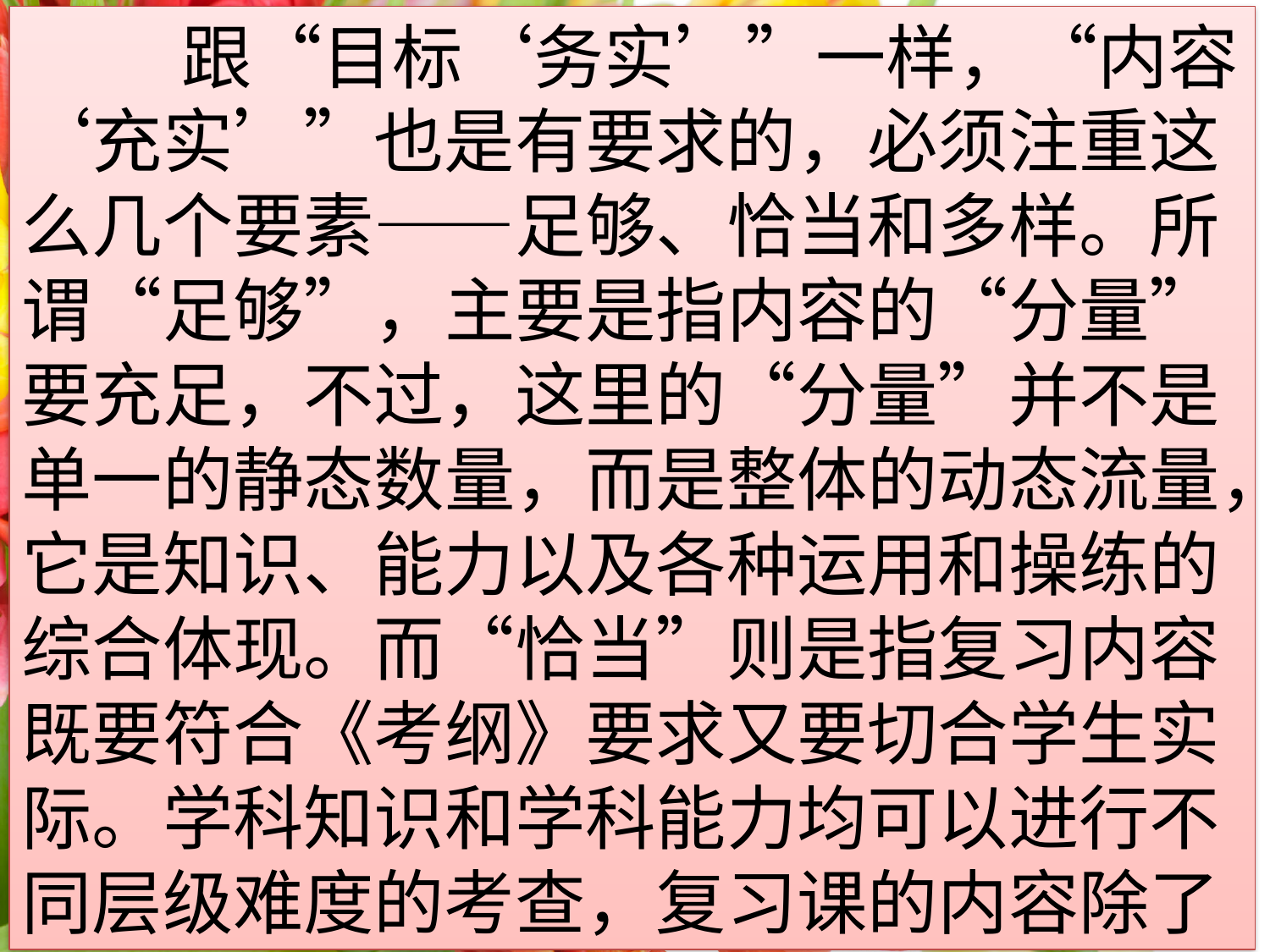

跟“目标‘务实’”一样，“内容‘充实’”也是有要求的，必须注重这么几个要素——足够、恰当和多样。所谓“足够”，主要是指内容的“分量”要充足，不过，这里的“分量”并不是单一的静态数量，而是整体的动态流量，它是知识、能力以及各种运用和操练的综合体现。而“恰当”则是指复习内容既要符合《考纲》要求又要切合学生实际。学科知识和学科能力均可以进行不同层级难度的考查，复习课的内容除了